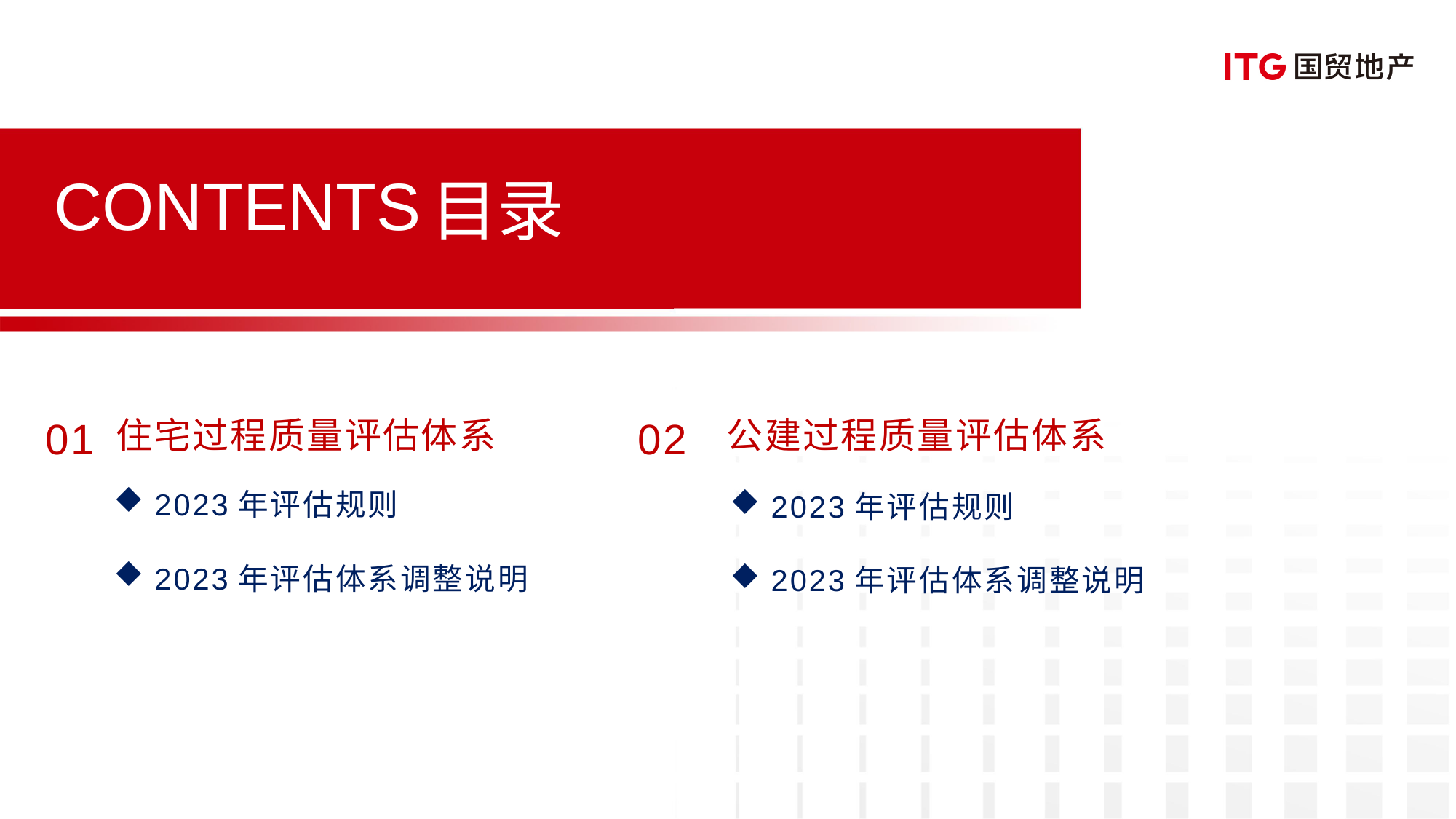

目录
CONTENTS
01
住宅过程质量评估体系
02
公建过程质量评估体系
2023年评估规则
2023年评估规则
2023年评估体系调整说明
2023年评估体系调整说明